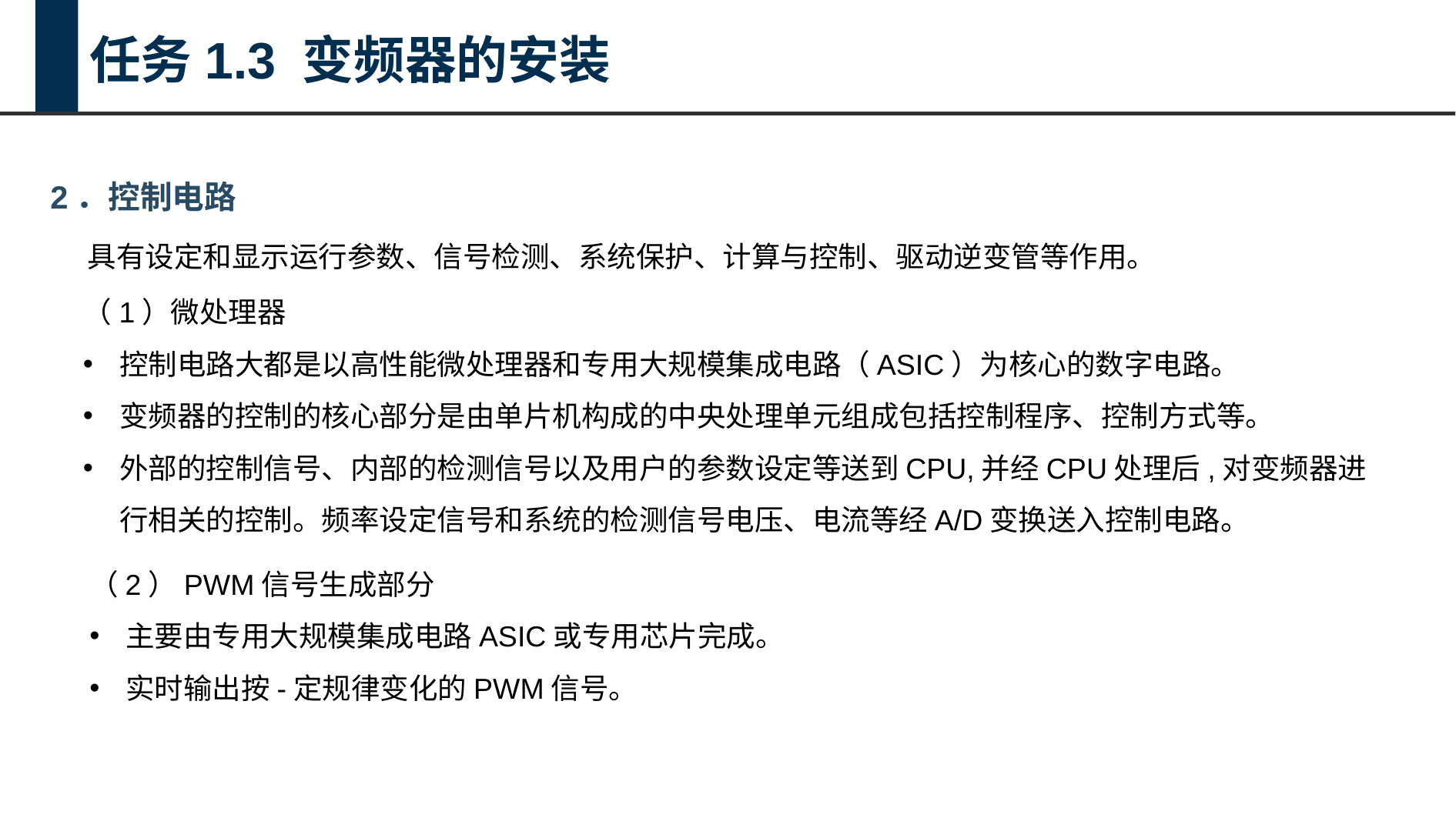

任务1.3 变频器的安装
2．控制电路
具有设定和显示运行参数、信号检测、系统保护、计算与控制、驱动逆变管等作用。
（1）微处理器
控制电路大都是以高性能微处理器和专用大规模集成电路（ASIC）为核心的数字电路。
变频器的控制的核心部分是由单片机构成的中央处理单元组成包括控制程序、控制方式等。
外部的控制信号、内部的检测信号以及用户的参数设定等送到CPU,并经CPU处理后,对变频器进行相关的控制。频率设定信号和系统的检测信号电压、电流等经A/D变换送入控制电路。
（2）PWM信号生成部分
主要由专用大规模集成电路ASIC或专用芯片完成。
实时输出按-定规律变化的PWM信号。